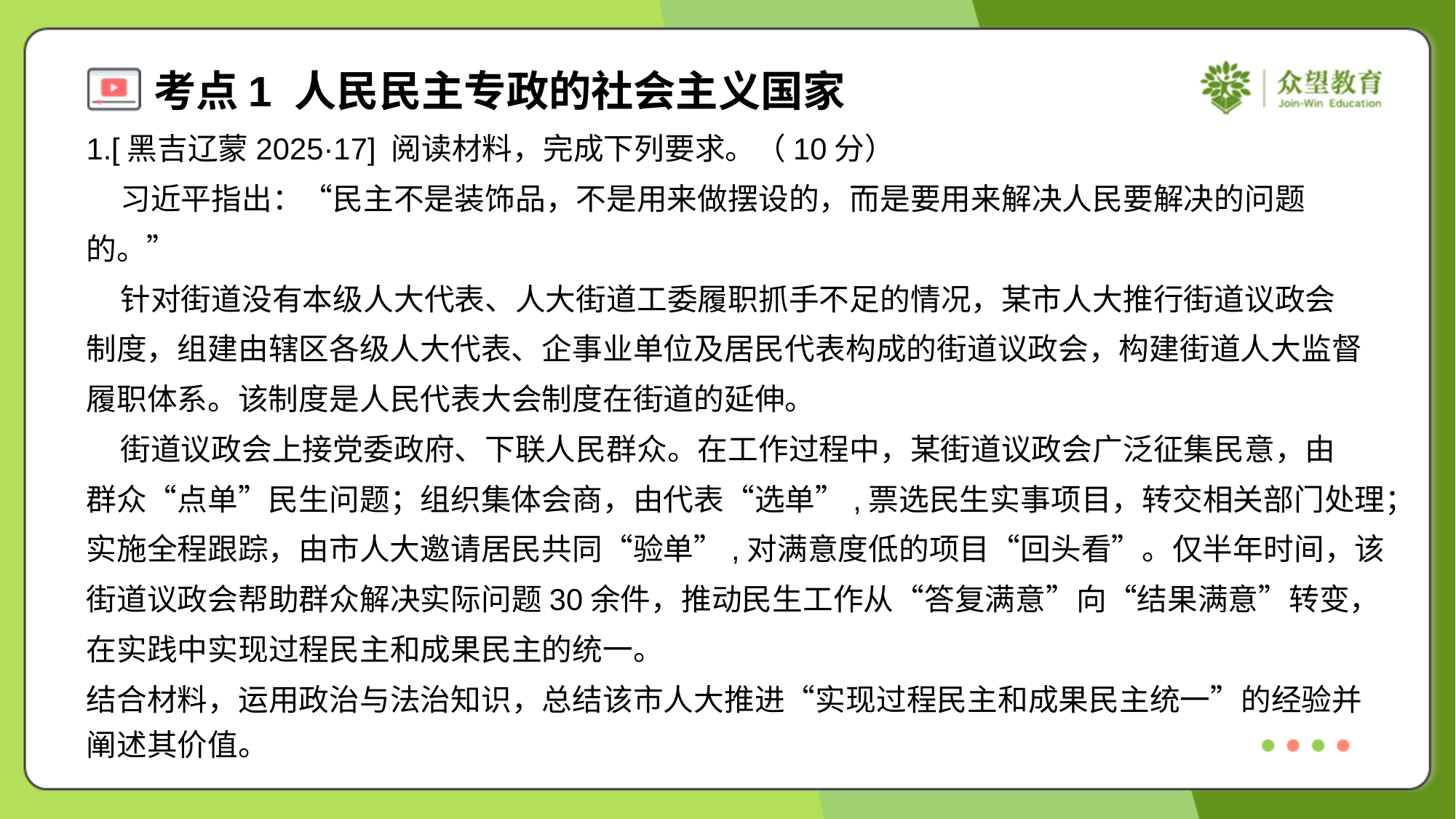

1.[黑吉辽蒙2025·17] 阅读材料，完成下列要求。（10分）
    习近平指出：“民主不是装饰品，不是用来做摆设的，而是要用来解决人民要解决的问题
的。”
    针对街道没有本级人大代表、人大街道工委履职抓手不足的情况，某市人大推行街道议政会
制度，组建由辖区各级人大代表、企事业单位及居民代表构成的街道议政会，构建街道人大监督
履职体系。该制度是人民代表大会制度在街道的延伸。
    街道议政会上接党委政府、下联人民群众。在工作过程中，某街道议政会广泛征集民意，由
群众“点单”民生问题；组织集体会商，由代表“选单”,票选民生实事项目，转交相关部门处理；
实施全程跟踪，由市人大邀请居民共同“验单”,对满意度低的项目“回头看”。仅半年时间，该
街道议政会帮助群众解决实际问题30余件，推动民生工作从“答复满意”向“结果满意”转变，
在实践中实现过程民主和成果民主的统一。
结合材料，运用政治与法治知识，总结该市人大推进“实现过程民主和成果民主统一”的经验并
阐述其价值。#1.4